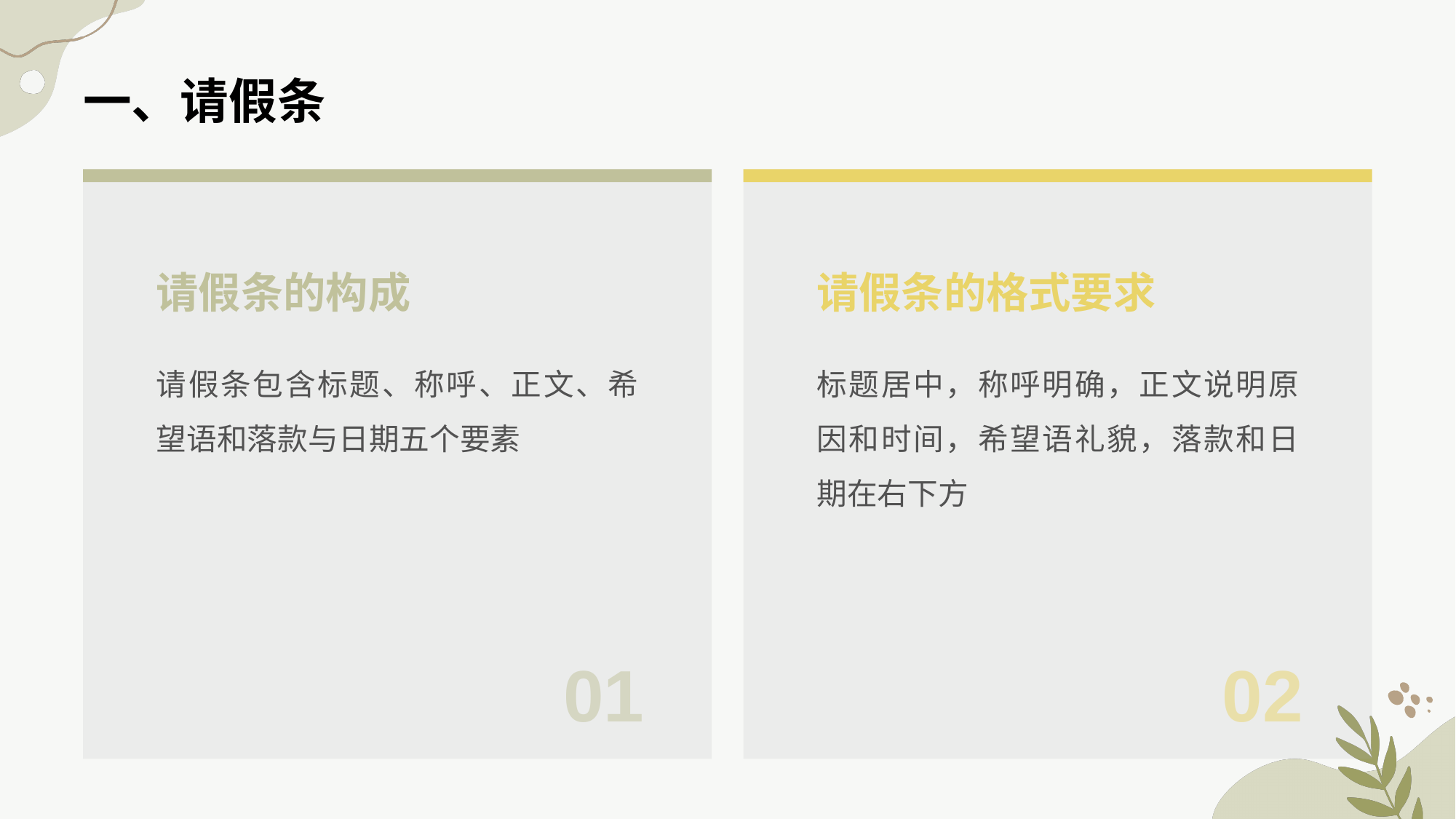

# 一、请假条

请假条的构成
请假条的格式要求
请假条包含标题、称呼、正文、希望语和落款与日期五个要素
标题居中，称呼明确，正文说明原因和时间，希望语礼貌，落款和日期在右下方
01
02